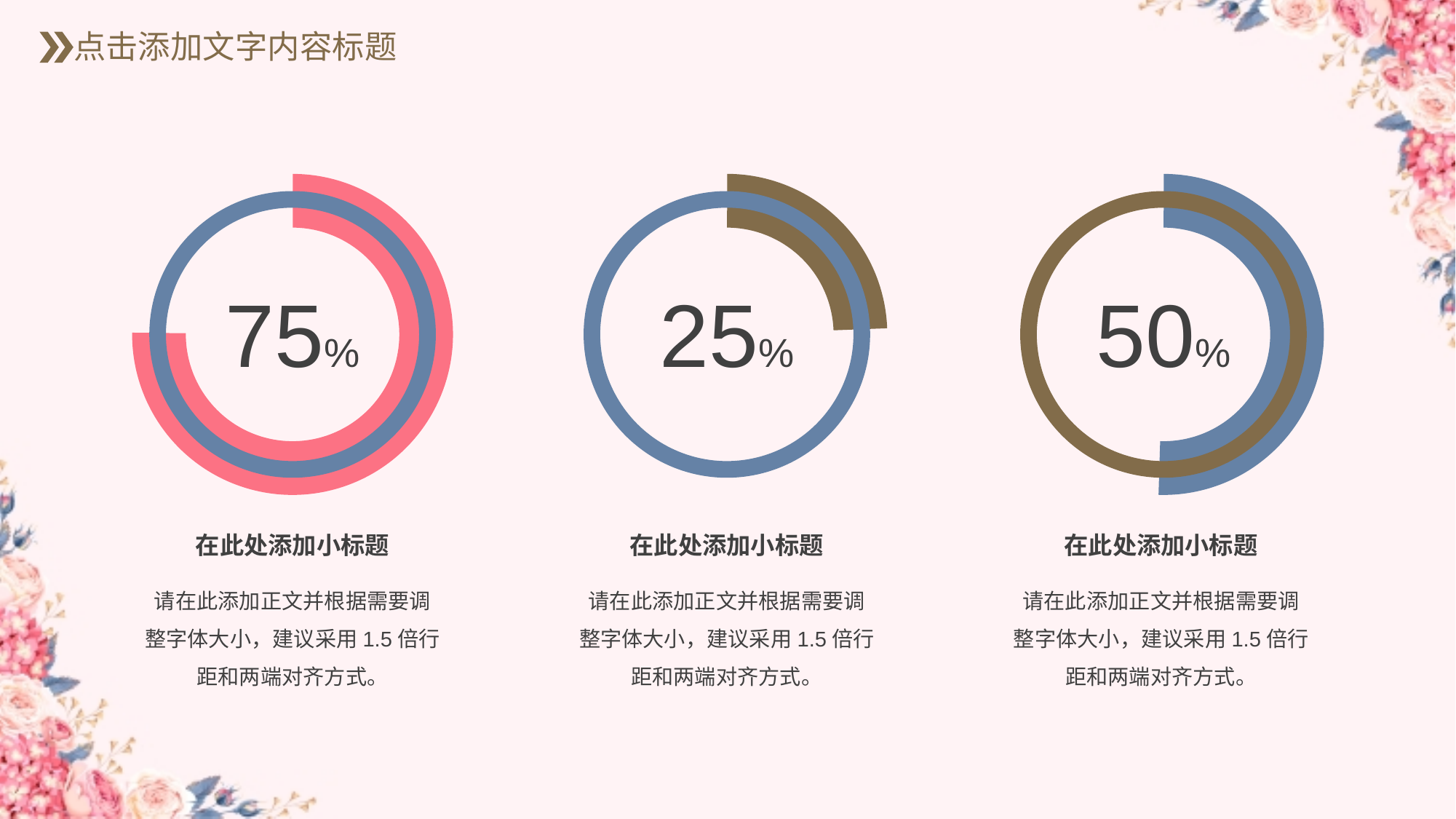

点击添加文字内容标题

75%

25%

50%
在此处添加小标题
请在此添加正文并根据需要调整字体大小，建议采用1.5倍行距和两端对齐方式。
在此处添加小标题
请在此添加正文并根据需要调整字体大小，建议采用1.5倍行距和两端对齐方式。
在此处添加小标题
请在此添加正文并根据需要调整字体大小，建议采用1.5倍行距和两端对齐方式。